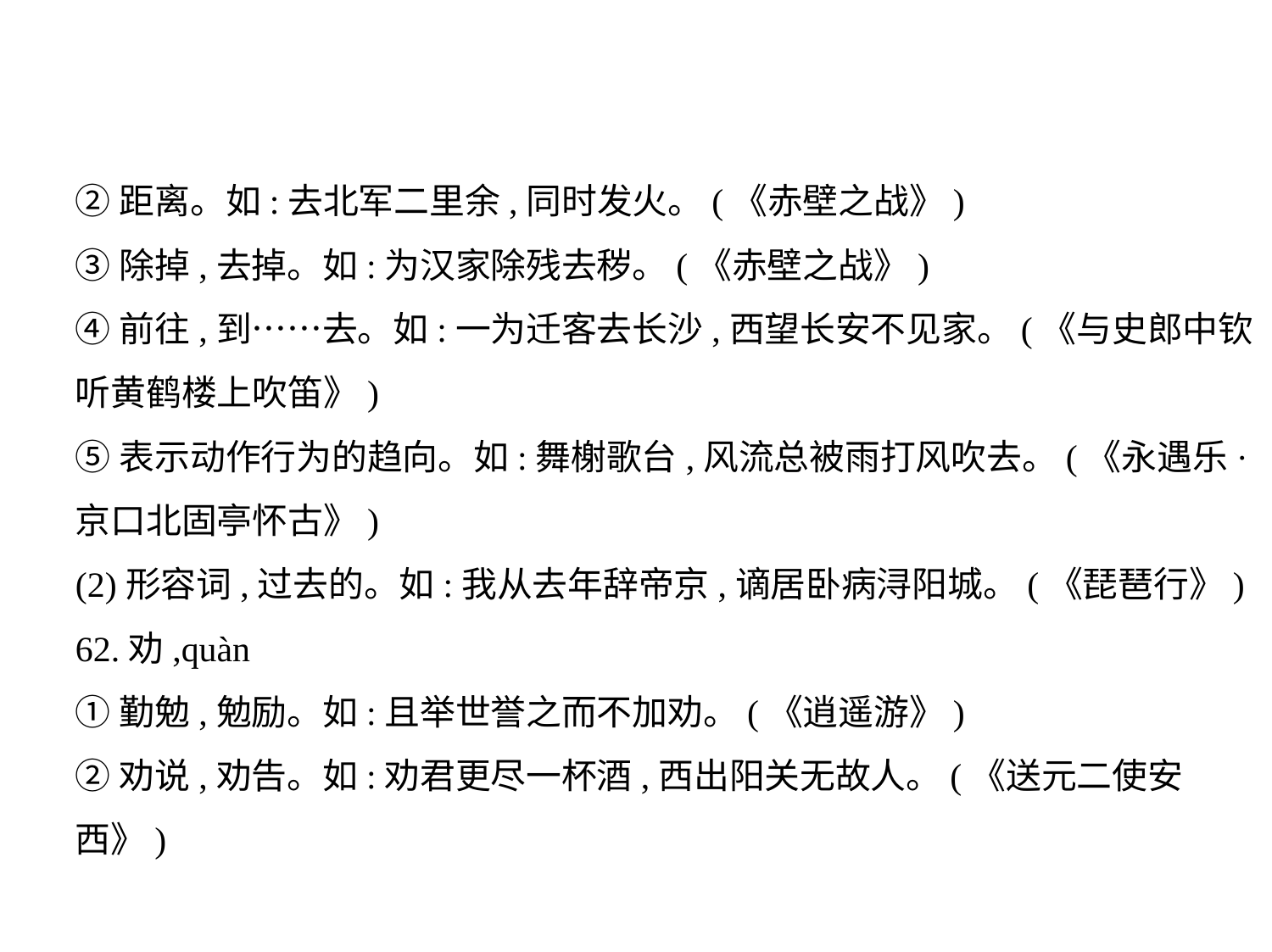

②距离。如:去北军二里余,同时发火。(《赤壁之战》)
③除掉,去掉。如:为汉家除残去秽。(《赤壁之战》)
④前往,到……去。如:一为迁客去长沙,西望长安不见家。(《与史郎中钦
听黄鹤楼上吹笛》)
⑤表示动作行为的趋向。如:舞榭歌台,风流总被雨打风吹去。(《永遇乐·
京口北固亭怀古》)
(2)形容词,过去的。如:我从去年辞帝京,谪居卧病浔阳城。(《琵琶行》)
62.劝,quàn
①勤勉,勉励。如:且举世誉之而不加劝。(《逍遥游》)
②劝说,劝告。如:劝君更尽一杯酒,西出阳关无故人。(《送元二使安西》)